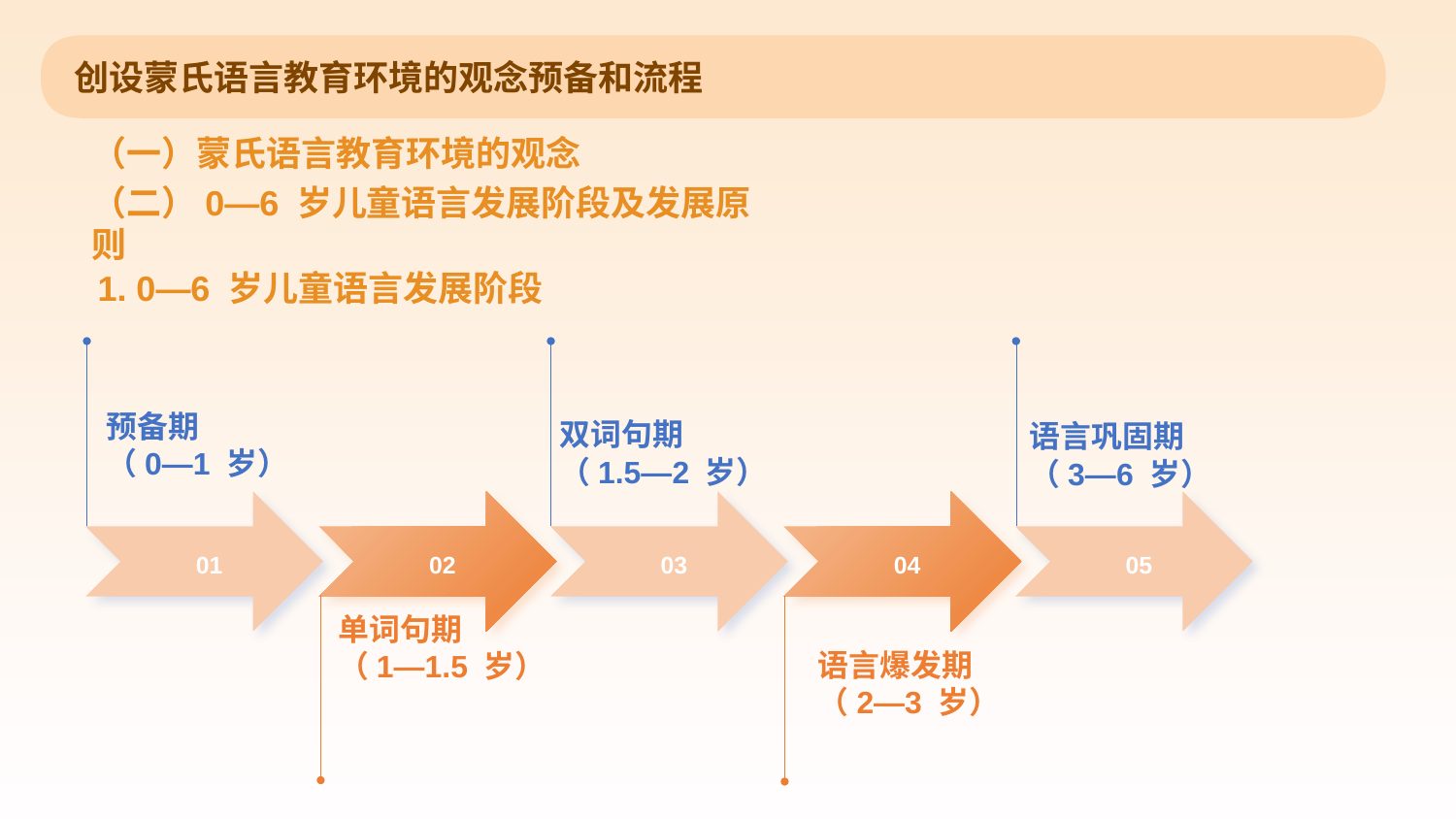

创设蒙氏语言教育环境的观念预备和流程
（一）蒙氏语言教育环境的观念
（二）0—6 岁儿童语言发展阶段及发展原则
1. 0—6 岁儿童语言发展阶段
预备期
（0—1 岁）
双词句期
（1.5—2 岁）
语言巩固期
（3—6 岁）
01
02
03
04
05
单词句期
（1—1.5 岁）
语言爆发期
（2—3 岁）